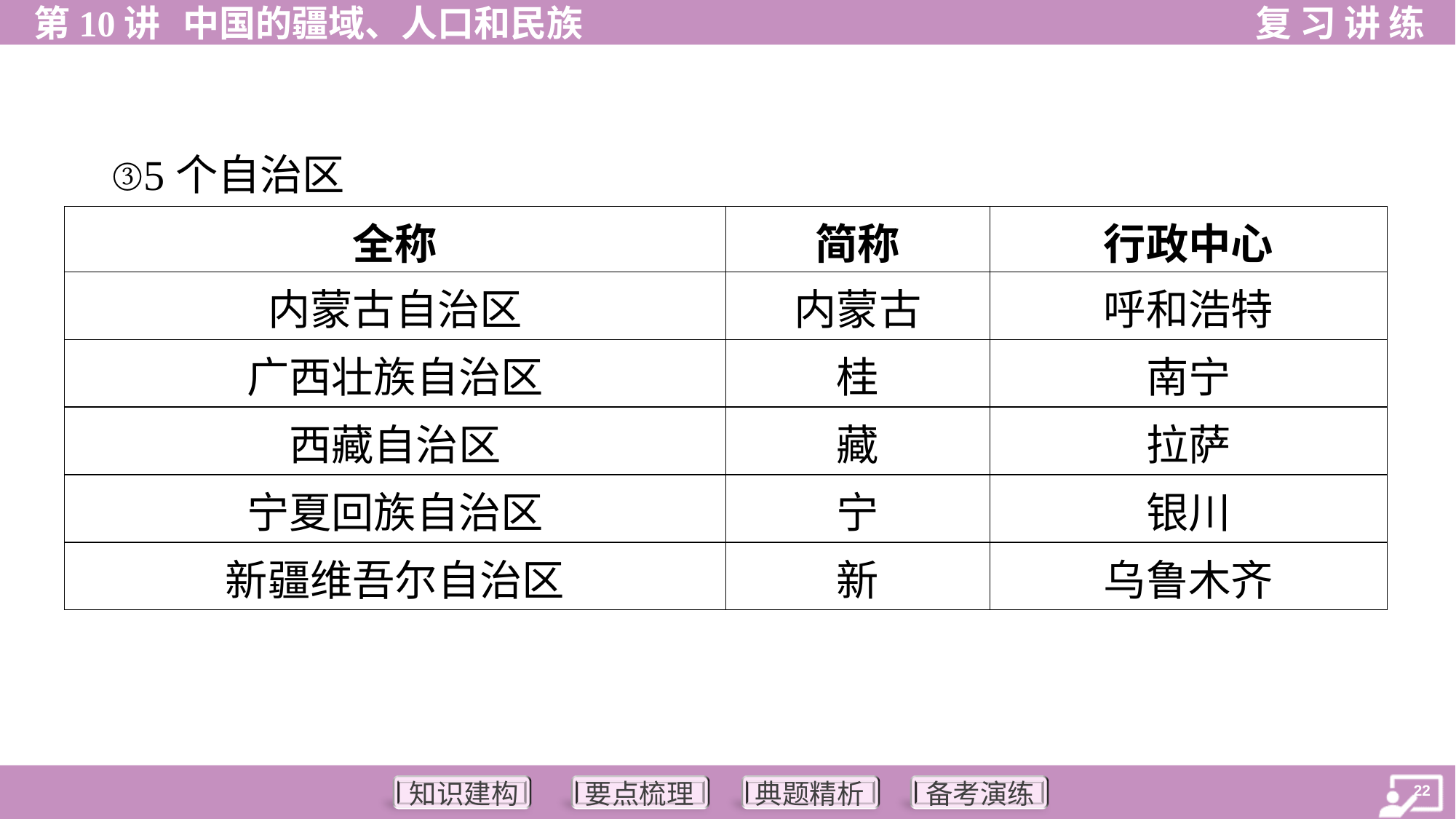

③5个自治区
| 全称 | 简称 | 行政中心 |
| --- | --- | --- |
| 内蒙古自治区 | 内蒙古 | 呼和浩特 |
| 广西壮族自治区 | 桂 | 南宁 |
| 西藏自治区 | 藏 | 拉萨 |
| 宁夏回族自治区 | 宁 | 银川 |
| 新疆维吾尔自治区 | 新 | 乌鲁木齐 |